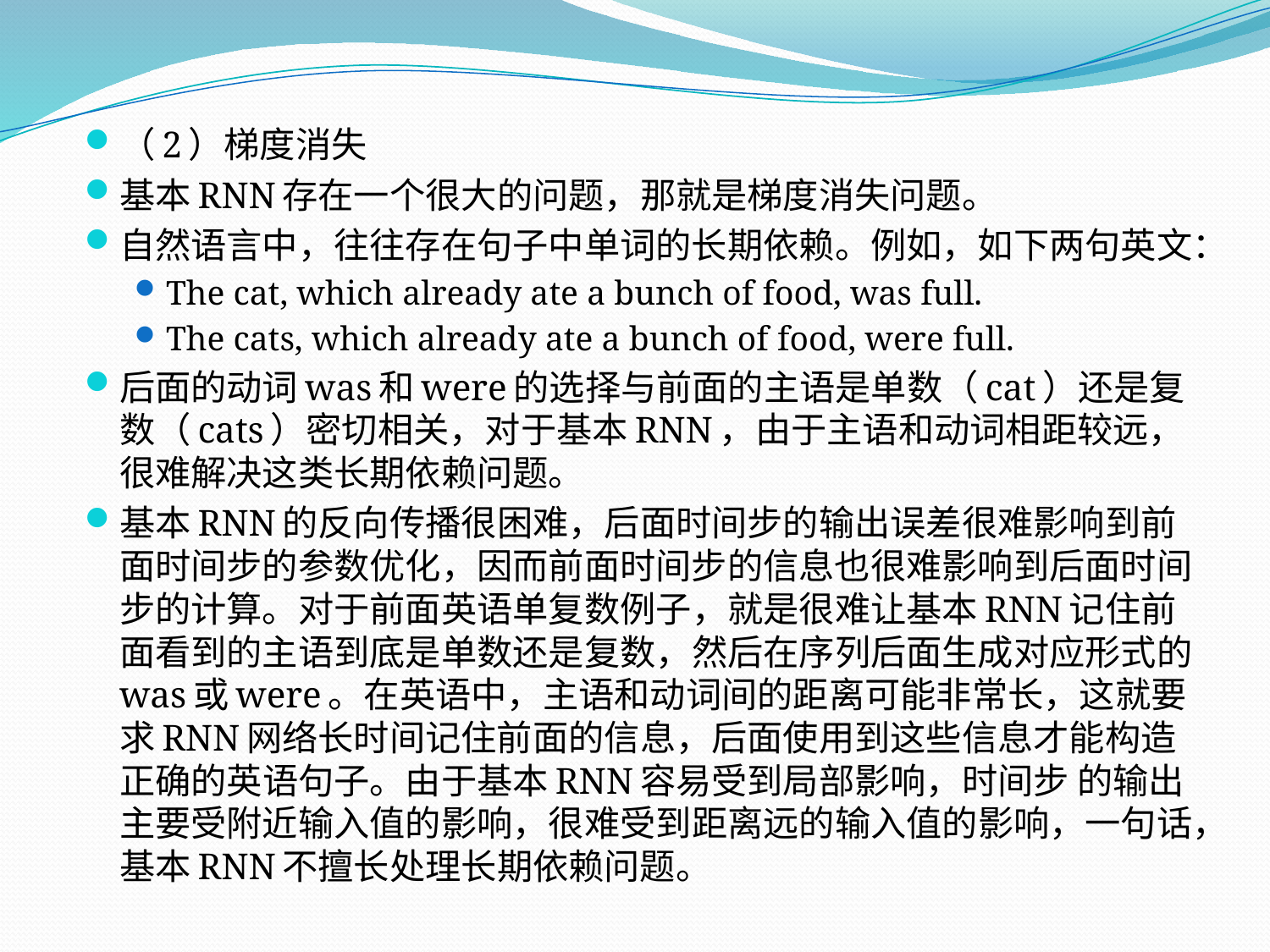

（2）梯度消失
基本RNN存在一个很大的问题，那就是梯度消失问题。
自然语言中，往往存在句子中单词的长期依赖。例如，如下两句英文：
The cat, which already ate a bunch of food, was full.
The cats, which already ate a bunch of food, were full.
后面的动词was和were的选择与前面的主语是单数（cat）还是复数（cats）密切相关，对于基本RNN，由于主语和动词相距较远，很难解决这类长期依赖问题。
基本RNN的反向传播很困难，后面时间步的输出误差很难影响到前面时间步的参数优化，因而前面时间步的信息也很难影响到后面时间步的计算。对于前面英语单复数例子，就是很难让基本RNN记住前面看到的主语到底是单数还是复数，然后在序列后面生成对应形式的was或were。在英语中，主语和动词间的距离可能非常长，这就要求RNN网络长时间记住前面的信息，后面使用到这些信息才能构造正确的英语句子。由于基本RNN容易受到局部影响，时间步 的输出 主要受附近输入值的影响，很难受到距离远的输入值的影响，一句话，基本RNN不擅长处理长期依赖问题。